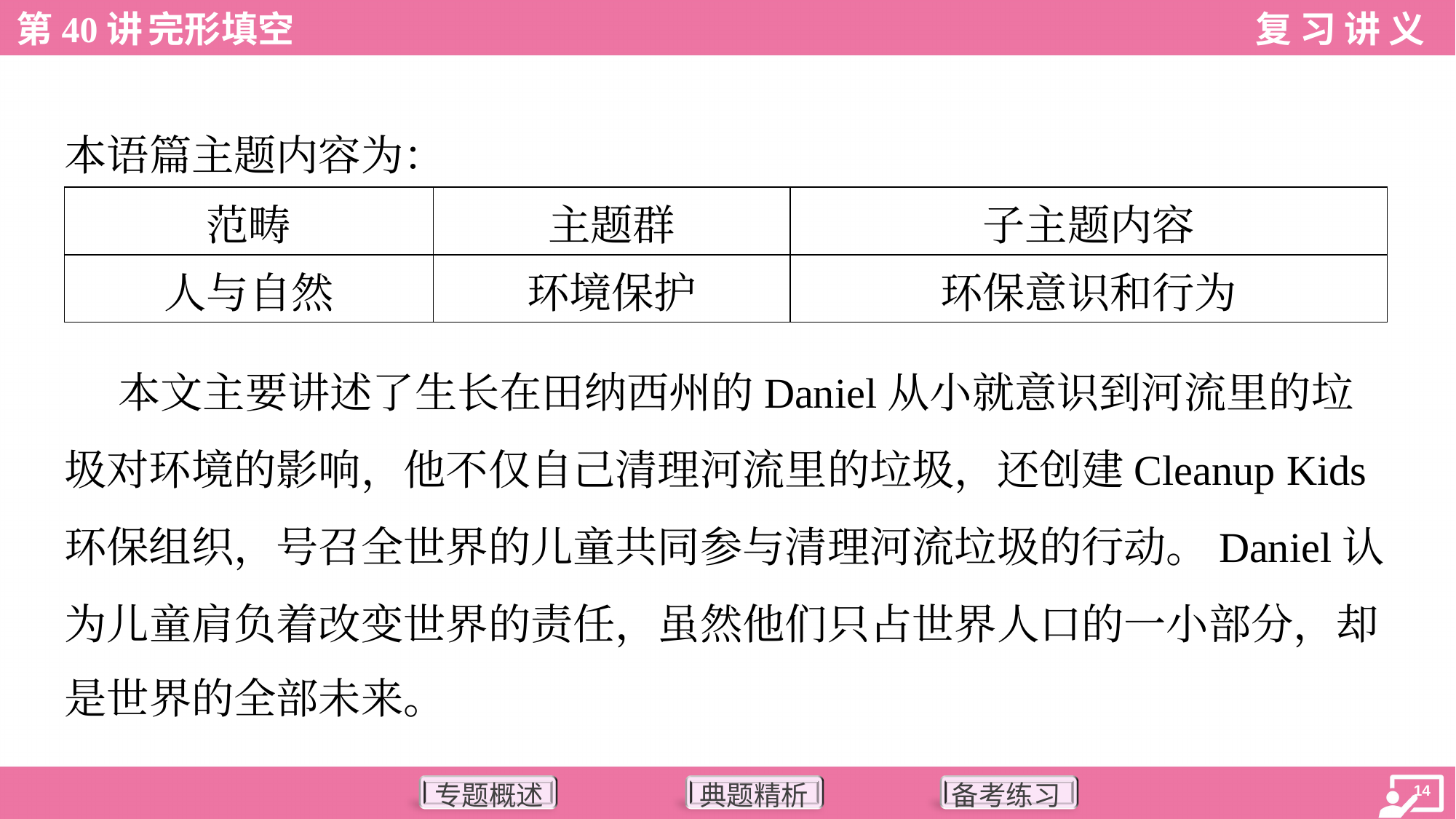

本语篇主题内容为：
| 范畴 | 主题群 | 子主题内容 |
| --- | --- | --- |
| 人与自然 | 环境保护 | 环保意识和行为 |
    本文主要讲述了生长在田纳西州的Daniel从小就意识到河流里的垃
圾对环境的影响，他不仅自己清理河流里的垃圾，还创建Cleanup Kids
环保组织，号召全世界的儿童共同参与清理河流垃圾的行动。Daniel认
为儿童肩负着改变世界的责任，虽然他们只占世界人口的一小部分，却
是世界的全部未来。